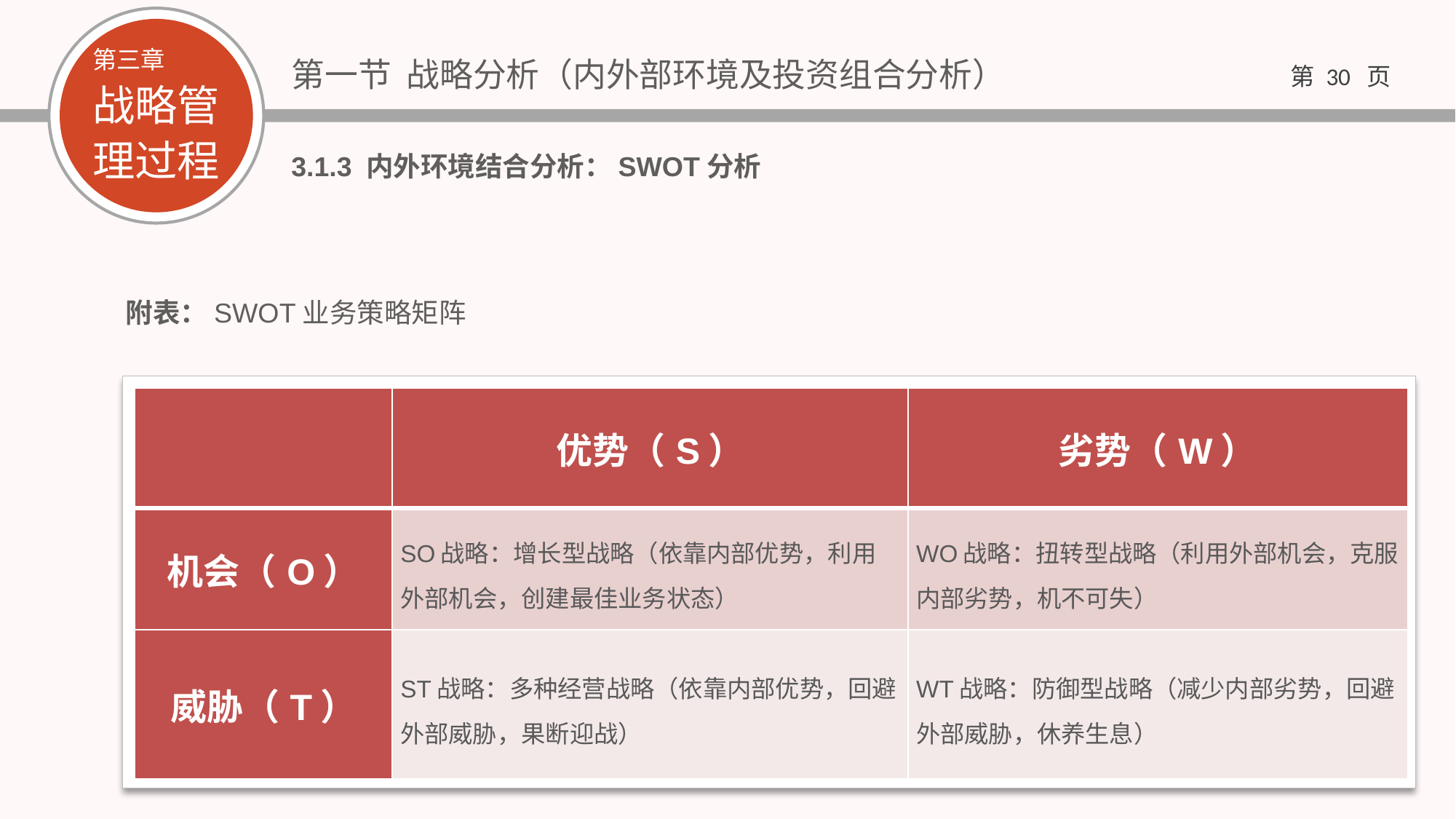

3.1.3 内外环境结合分析：SWOT分析
附表：SWOT业务策略矩阵

|  | 优势（S） | 劣势（W） |
| --- | --- | --- |
| 机会（O） | SO战略：增长型战略（依靠内部优势，利用外部机会，创建最佳业务状态） | WO战略：扭转型战略（利用外部机会，克服内部劣势，机不可失） |
| 威胁（T） | ST战略：多种经营战略（依靠内部优势，回避外部威胁，果断迎战） | WT战略：防御型战略（减少内部劣势，回避外部威胁，休养生息） |